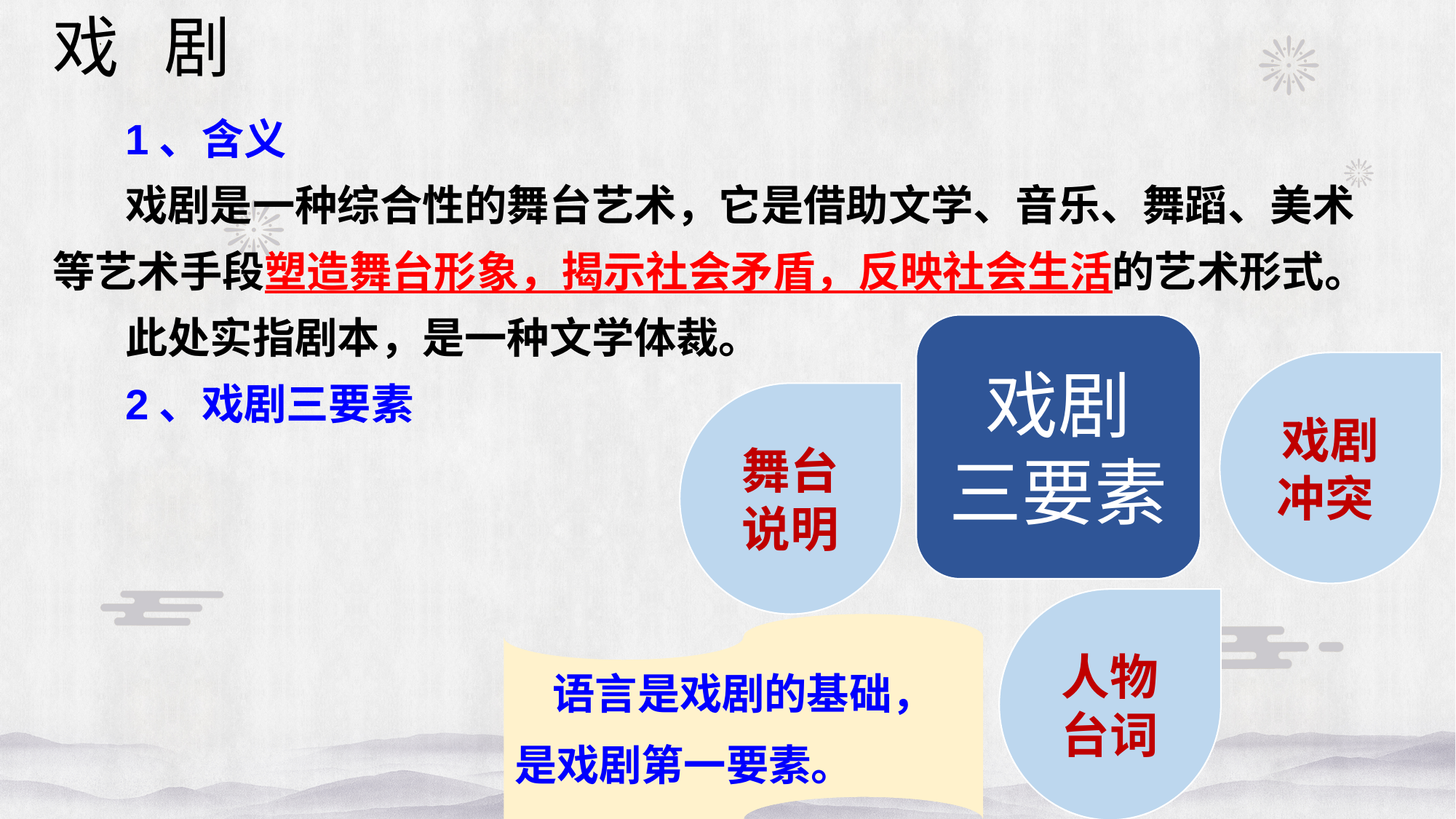

戏   剧
1、含义
戏剧是一种综合性的舞台艺术，它是借助文学、音乐、舞蹈、美术等艺术手段塑造舞台形象，揭示社会矛盾，反映社会生活的艺术形式。
此处实指剧本，是一种文学体裁。
2、戏剧三要素
戏剧
三要素
戏剧冲突
舞台说明
人物台词
语言是戏剧的基础，
是戏剧第一要素。